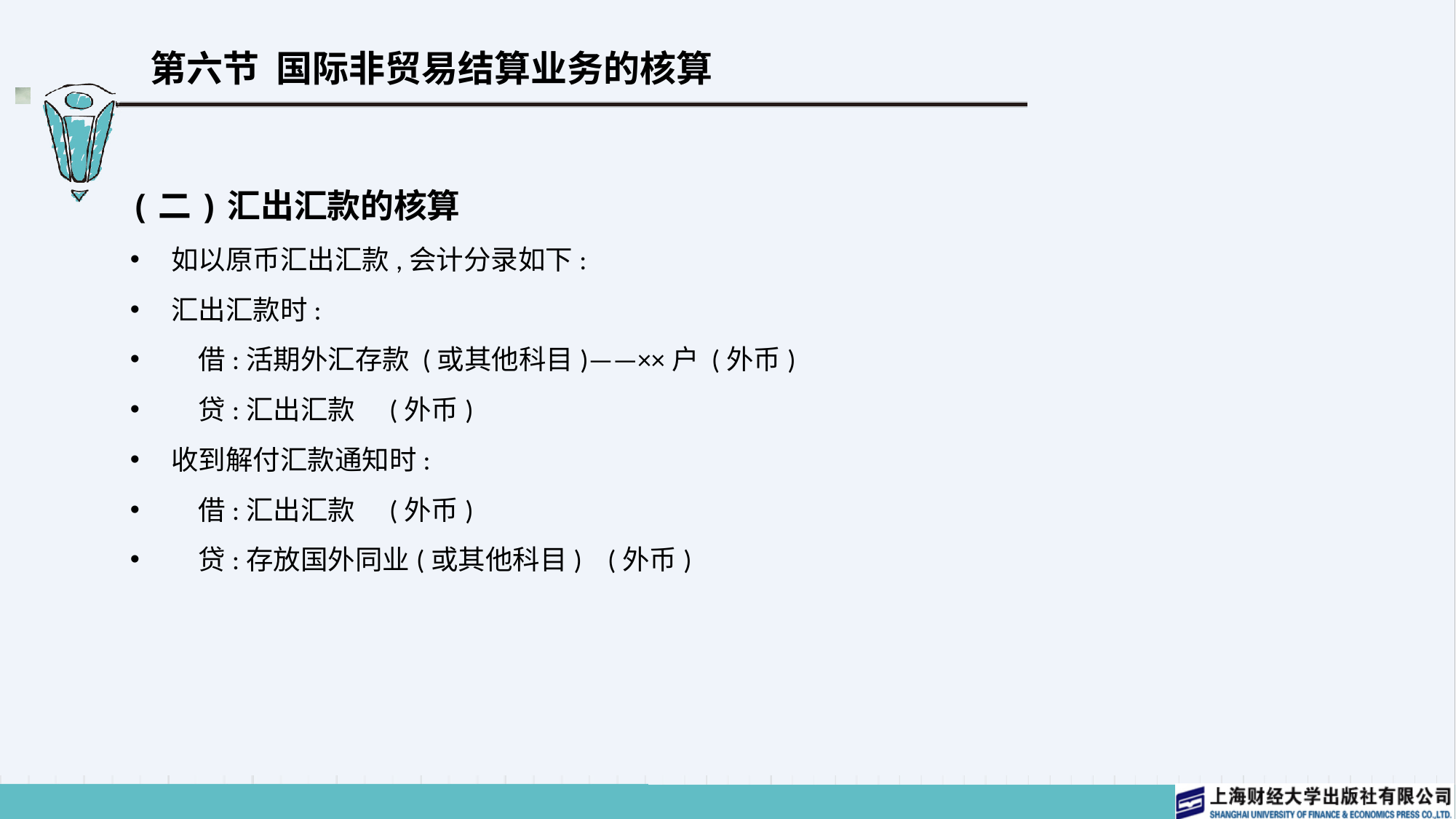

# 第六节  国际非贸易结算业务的核算
(二)汇出汇款的核算
如以原币汇出汇款,会计分录如下:
汇出汇款时:
　借:活期外汇存款 (或其他科目)——××户 (外币)
　贷:汇出汇款	(外币)
收到解付汇款通知时:
　借:汇出汇款	(外币)
　贷:存放国外同业(或其他科目)	(外币)